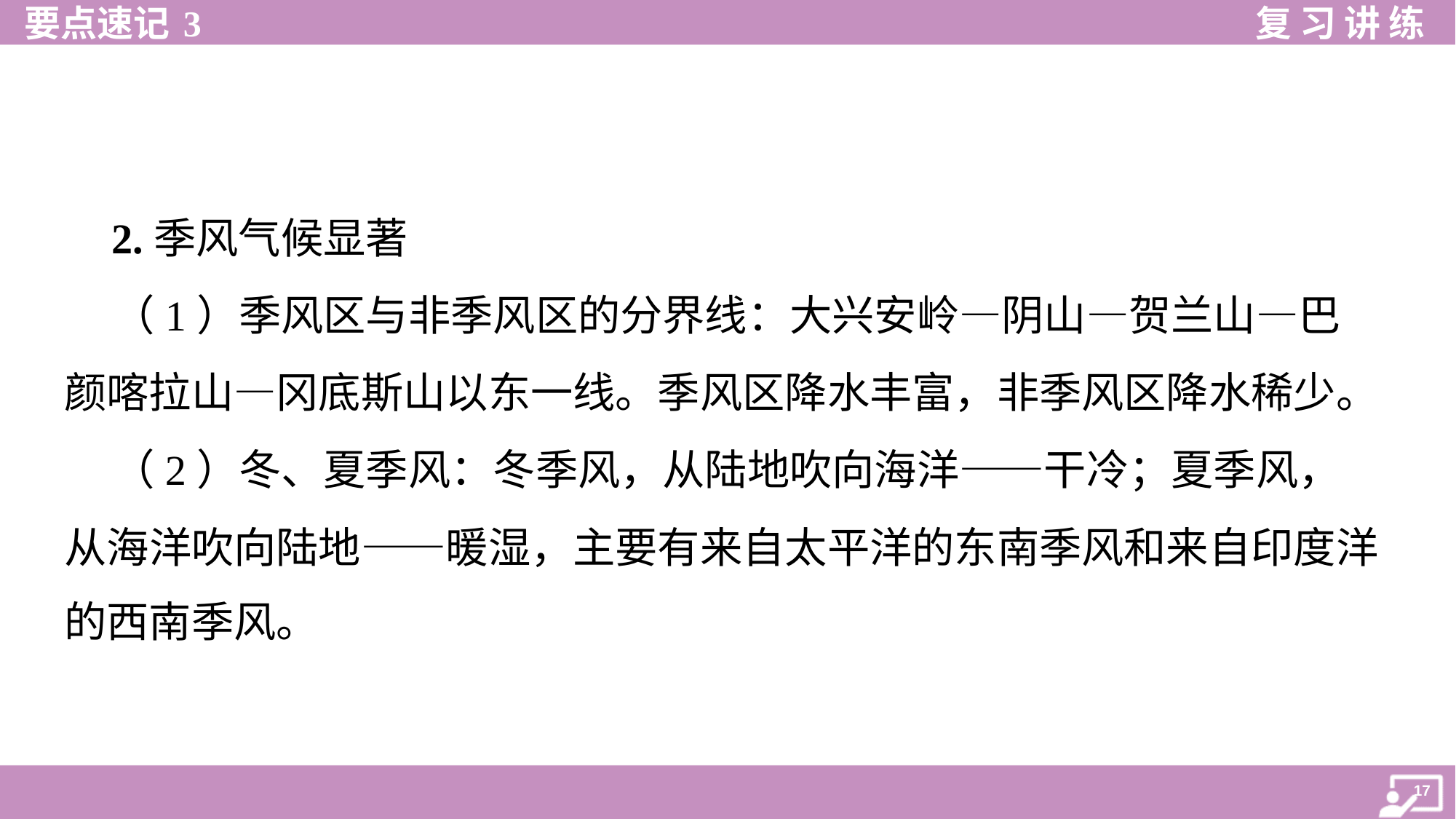

2.季风气候显著
    （1）季风区与非季风区的分界线：大兴安岭—阴山—贺兰山—巴
颜喀拉山—冈底斯山以东一线。季风区降水丰富，非季风区降水稀少。
    （2）冬、夏季风：冬季风，从陆地吹向海洋——干冷；夏季风，
从海洋吹向陆地——暖湿，主要有来自太平洋的东南季风和来自印度洋
的西南季风。